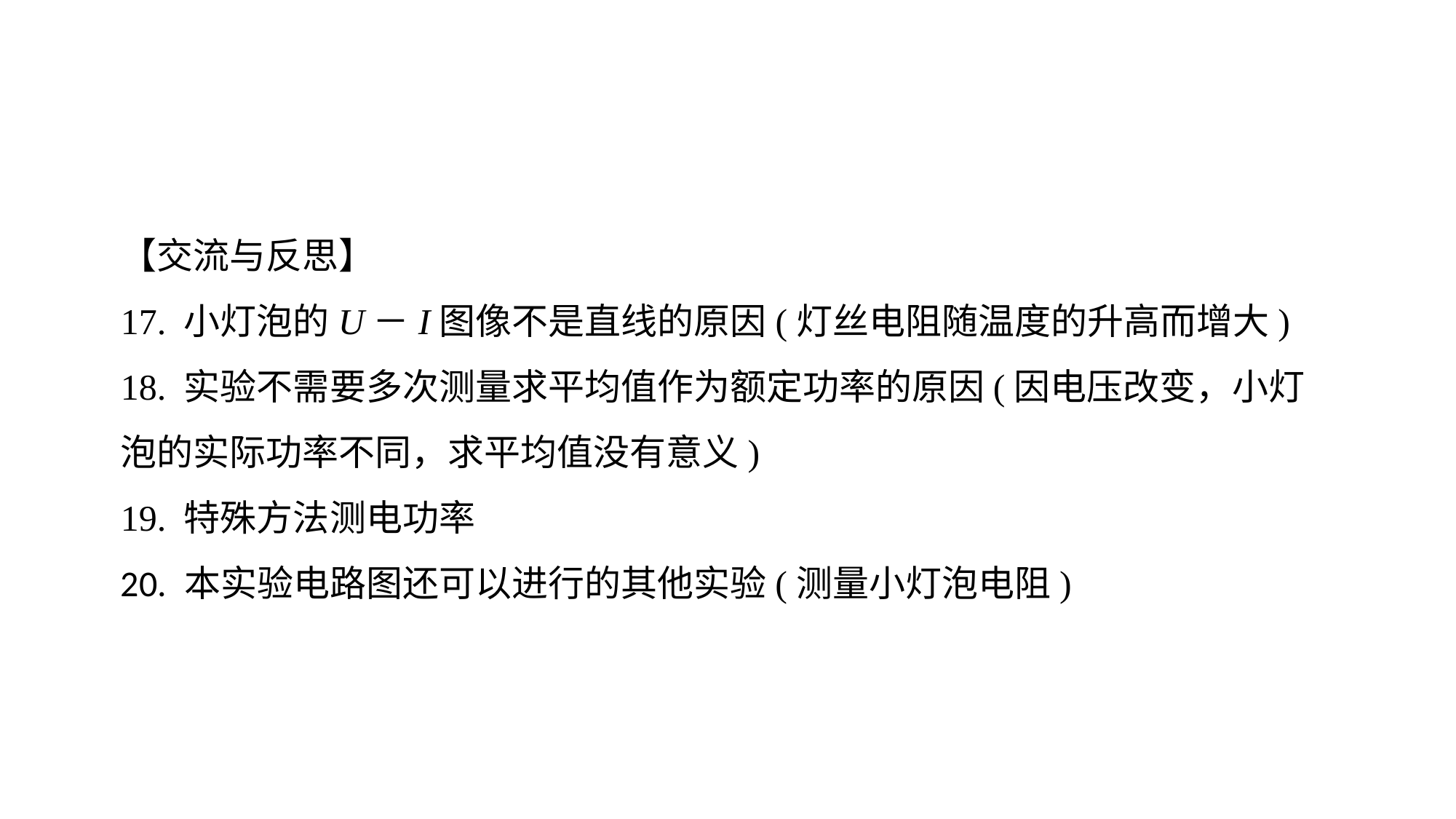

【交流与反思】
17. 小灯泡的U－I图像不是直线的原因(灯丝电阻随温度的升高而增大)18. 实验不需要多次测量求平均值作为额定功率的原因(因电压改变，小灯泡的实际功率不同，求平均值没有意义)19. 特殊方法测电功率20. 本实验电路图还可以进行的其他实验(测量小灯泡电阻)